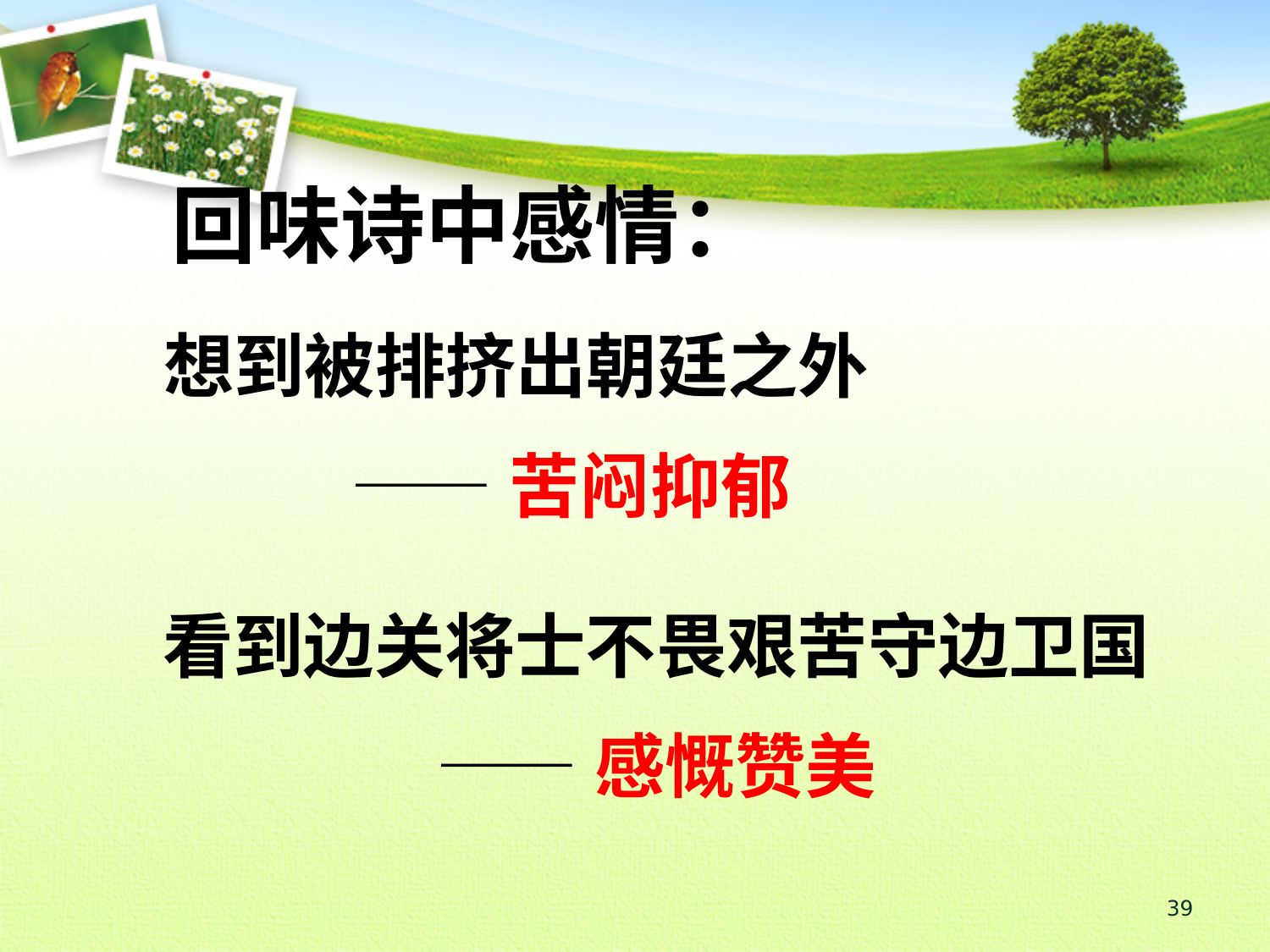

回味诗中感情：
想到被排挤出朝廷之外
       ——苦闷抑郁
看到边关将士不畏艰苦守边卫国
——感慨赞美
39